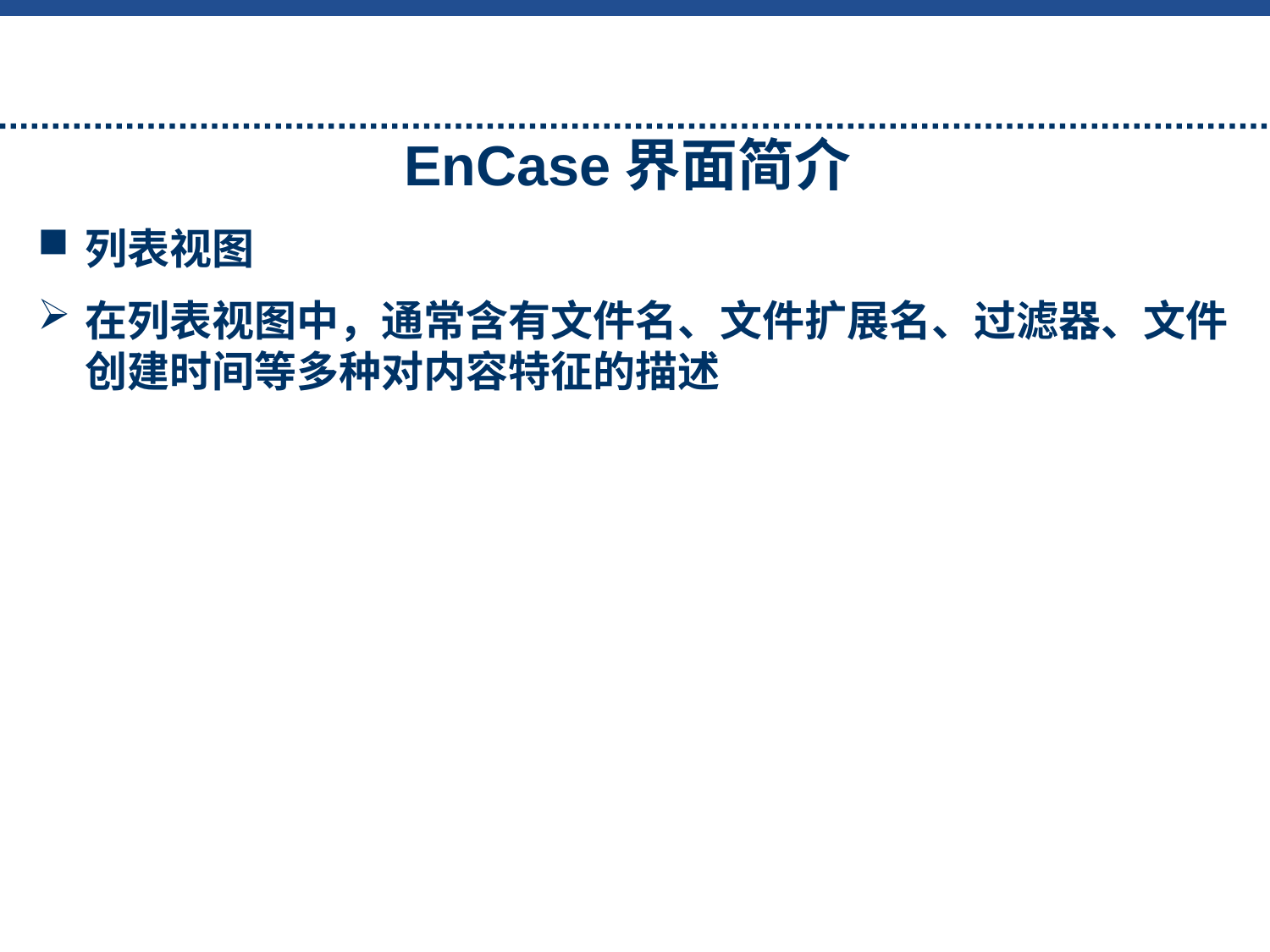

EnCase界面简介
列表视图
在列表视图中，通常含有文件名、文件扩展名、过滤器、文件创建时间等多种对内容特征的描述